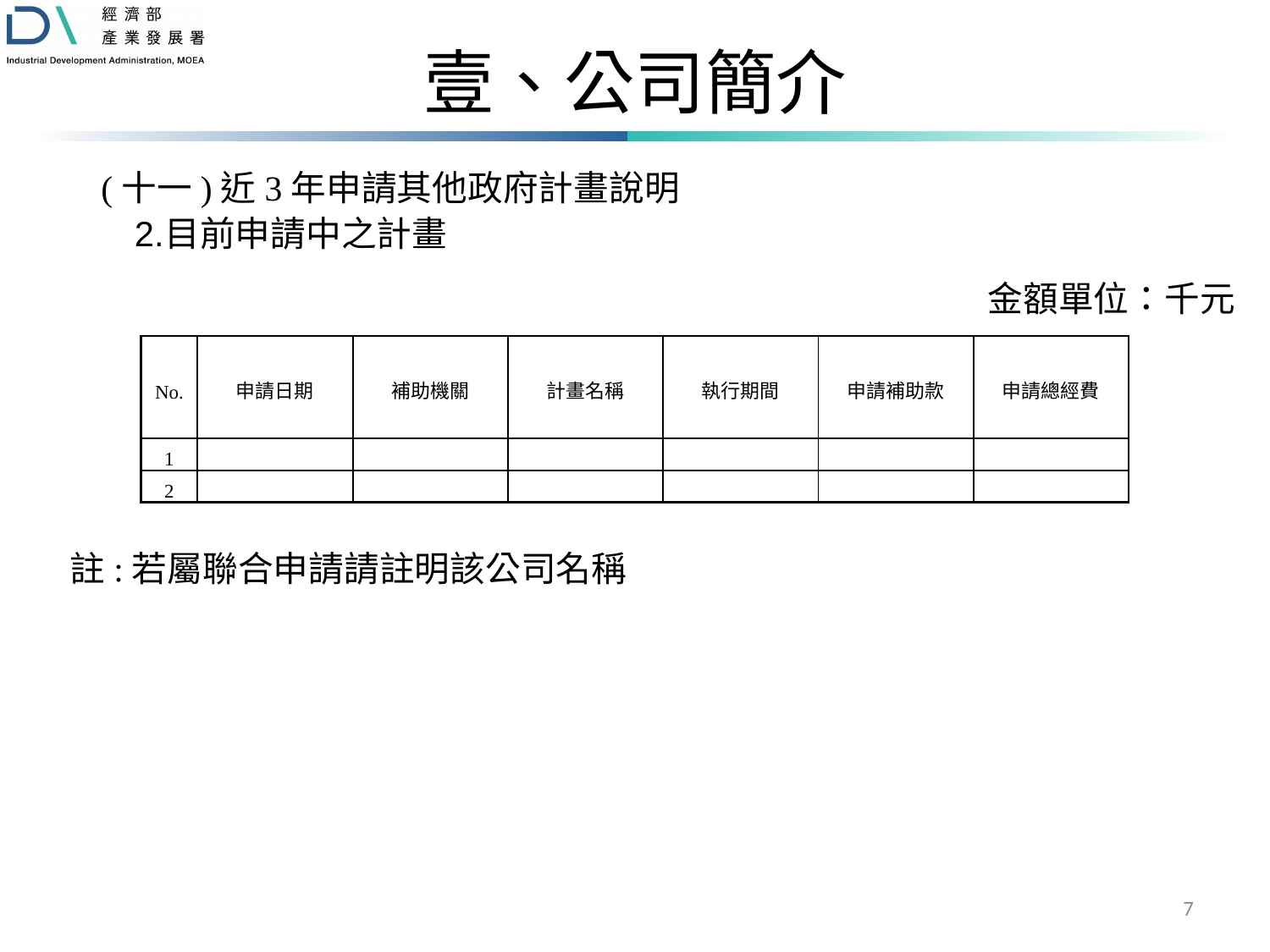

# 壹、公司簡介
(十一)近3年申請其他政府計畫說明
目前申請中之計畫
金額單位：千元
| No. | 申請日期 | 補助機關 | 計畫名稱 | 執行期間 | 申請補助款 | 申請總經費 |
| --- | --- | --- | --- | --- | --- | --- |
| 1 |  |  |  |  |  |  |
| 2 |  |  |  |  |  |  |
註:若屬聯合申請請註明該公司名稱
7